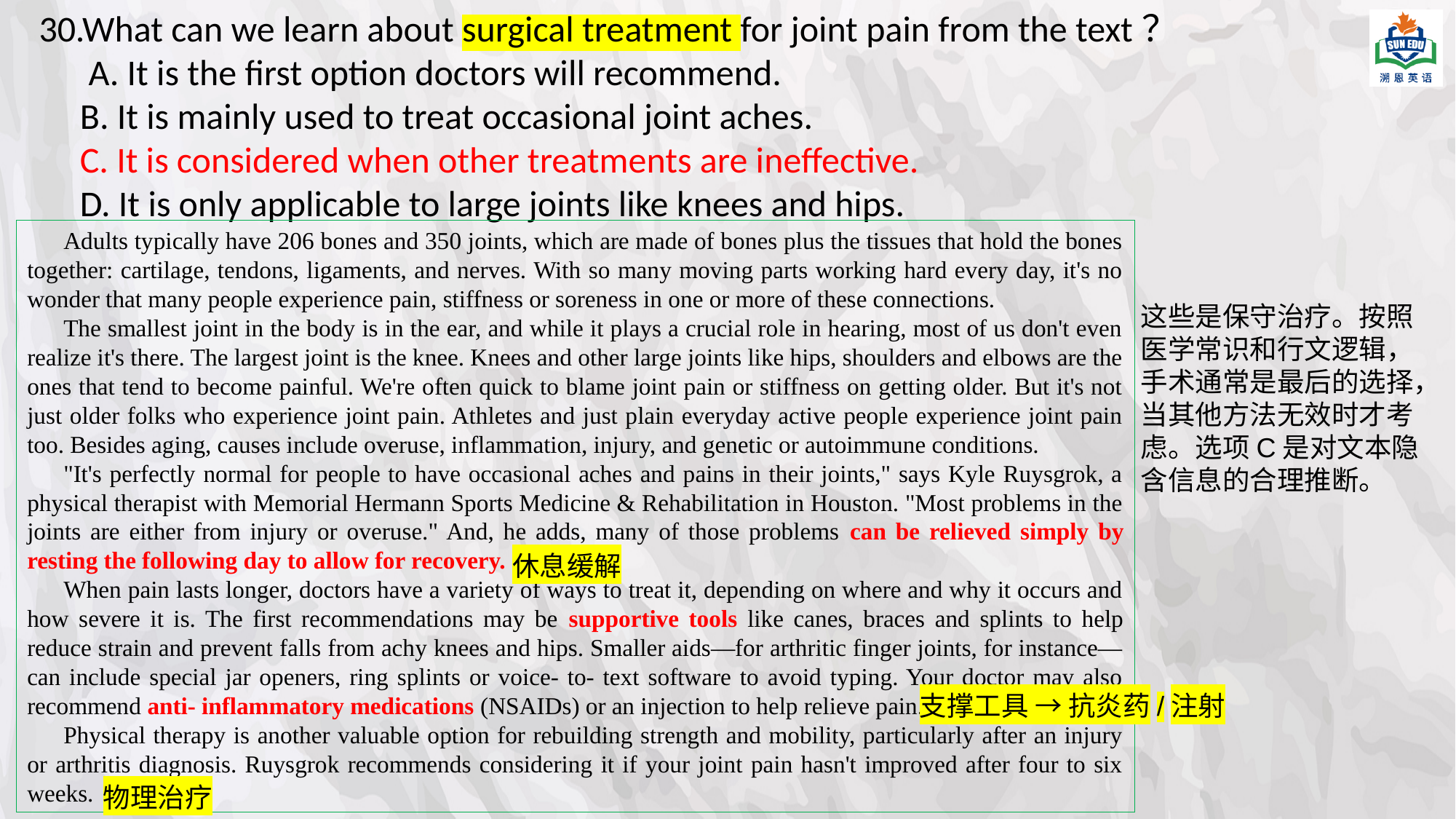

30.What can we learn about surgical treatment for joint pain from the text？
     A. It is the first option doctors will recommend.
     B. It is mainly used to treat occasional joint aches.
     C. It is considered when other treatments are ineffective.
     D. It is only applicable to large joints like knees and hips.
Adults typically have 206 bones and 350 joints, which are made of bones plus the tissues that hold the bones together: cartilage, tendons, ligaments, and nerves. With so many moving parts working hard every day, it's no wonder that many people experience pain, stiffness or soreness in one or more of these connections.
The smallest joint in the body is in the ear, and while it plays a crucial role in hearing, most of us don't even realize it's there. The largest joint is the knee. Knees and other large joints like hips, shoulders and elbows are the ones that tend to become painful. We're often quick to blame joint pain or stiffness on getting older. But it's not just older folks who experience joint pain. Athletes and just plain everyday active people experience joint pain too. Besides aging, causes include overuse, inflammation, injury, and genetic or autoimmune conditions.
"It's perfectly normal for people to have occasional aches and pains in their joints," says Kyle Ruysgrok, a physical therapist with Memorial Hermann Sports Medicine & Rehabilitation in Houston. "Most problems in the joints are either from injury or overuse." And, he adds, many of those problems can be relieved simply by resting the following day to allow for recovery.
When pain lasts longer, doctors have a variety of ways to treat it, depending on where and why it occurs and how severe it is. The first recommendations may be supportive tools like canes, braces and splints to help reduce strain and prevent falls from achy knees and hips. Smaller aids—for arthritic finger joints, for instance—can include special jar openers, ring splints or voice- to- text software to avoid typing. Your doctor may also recommend anti- inflammatory medications (NSAIDs) or an injection to help relieve pain.
Physical therapy is another valuable option for rebuilding strength and mobility, particularly after an injury or arthritis diagnosis. Ruysgrok recommends considering it if your joint pain hasn't improved after four to six weeks.
这些是保守治疗。按照医学常识和行文逻辑，手术通常是最后的选择，当其他方法无效时才考虑。选项C是对文本隐含信息的合理推断。
休息缓解
支撑工具 → 抗炎药/注射
物理治疗